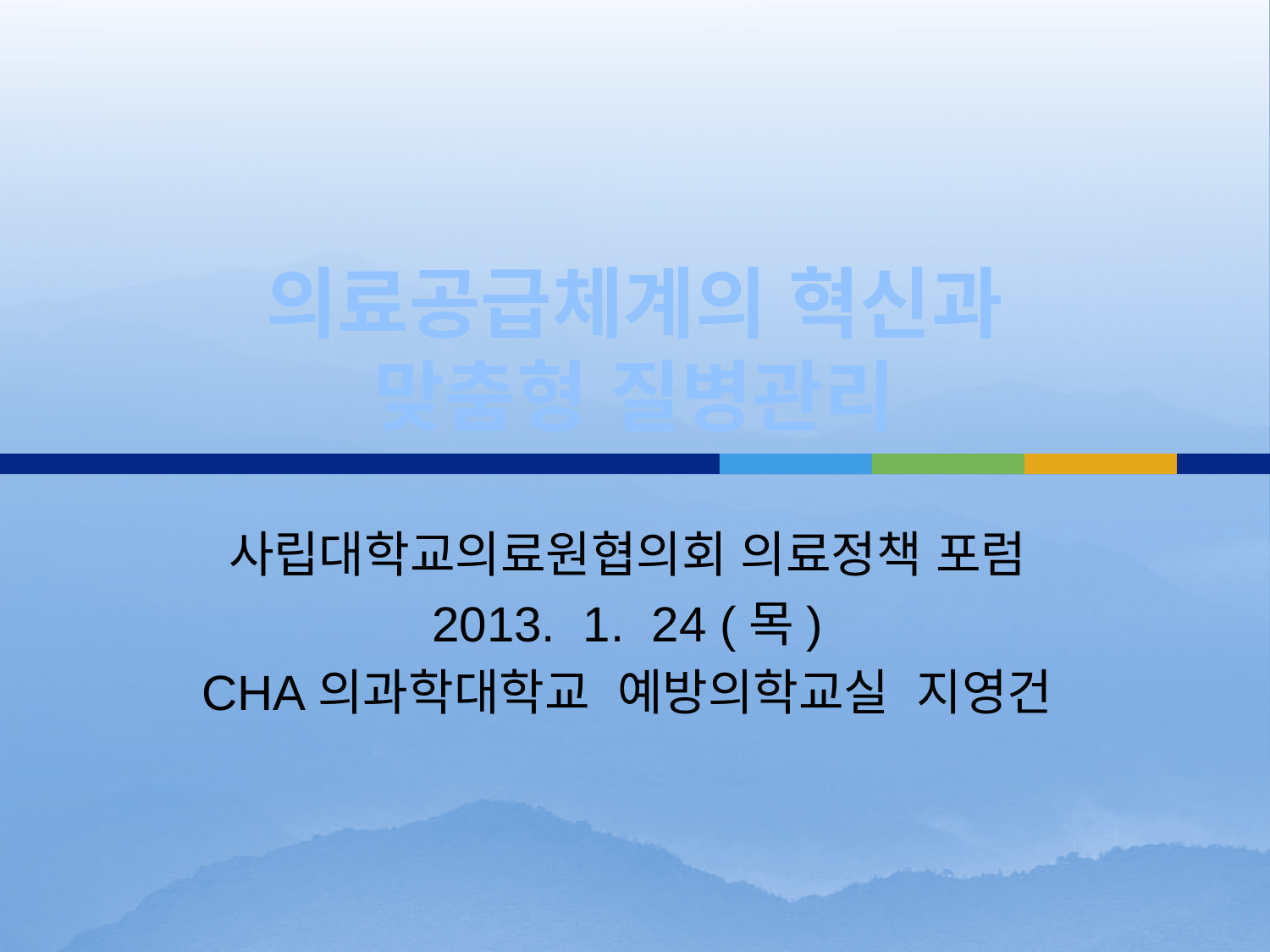

# 의료공급체계의 혁신과 맞춤형 질병관리
사립대학교의료원협의회 의료정책 포럼
2013.  1.  24 (목)
CHA의과학대학교  예방의학교실  지영건